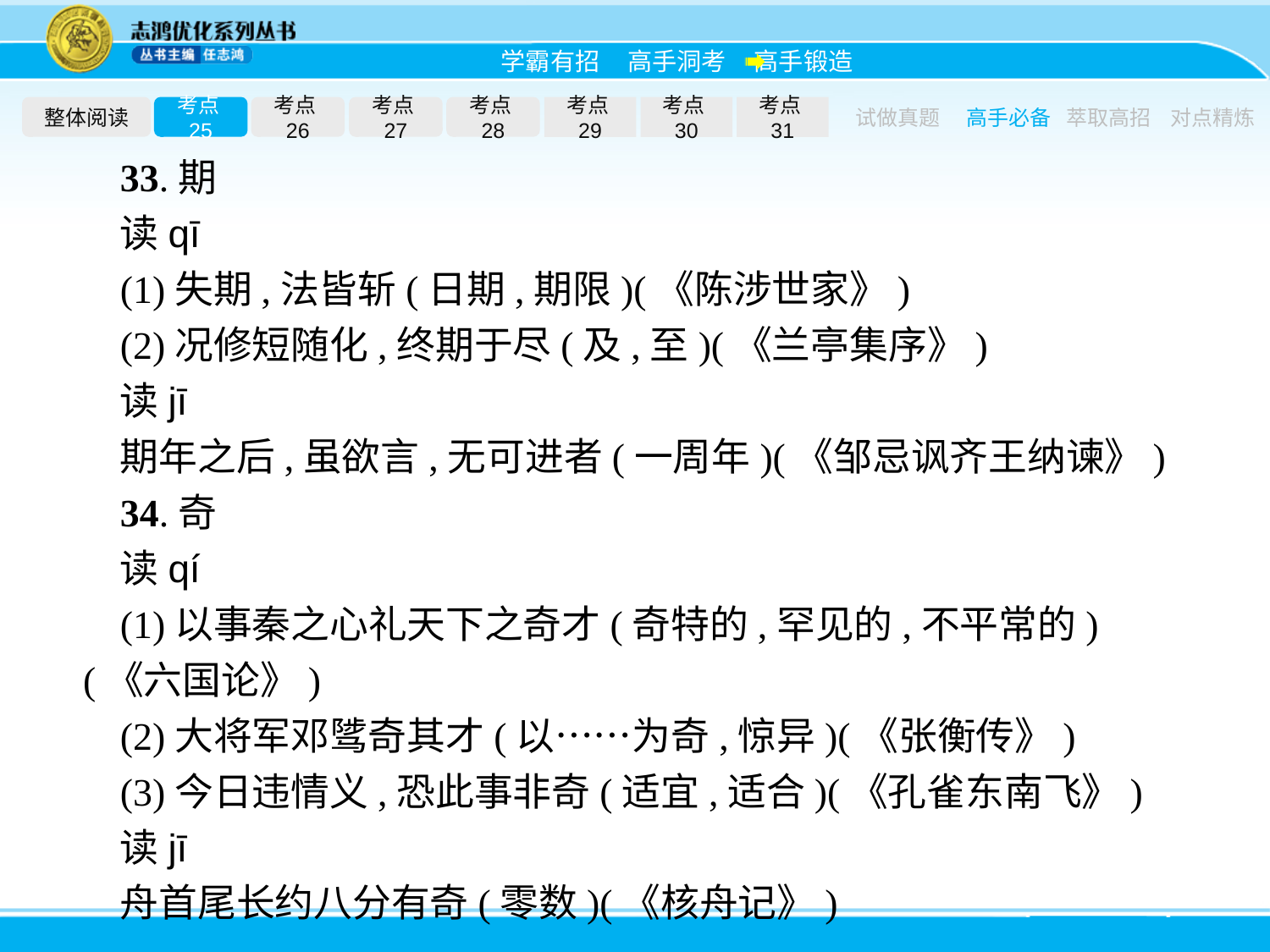

整体阅读
考点25
考点26
考点27
考点28
考点29
考点30
考点31
试做真题
高手必备
萃取高招
对点精炼
33.期
读qī
(1)失期,法皆斩(日期,期限)(《陈涉世家》)
(2)况修短随化,终期于尽(及,至)(《兰亭集序》)
读jī
期年之后,虽欲言,无可进者(一周年)(《邹忌讽齐王纳谏》)
34.奇
读qí
(1)以事秦之心礼天下之奇才(奇特的,罕见的,不平常的)(《六国论》)
(2)大将军邓骘奇其才(以……为奇,惊异)(《张衡传》)
(3)今日违情义,恐此事非奇(适宜,适合)(《孔雀东南飞》)
读jī
舟首尾长约八分有奇(零数)(《核舟记》)